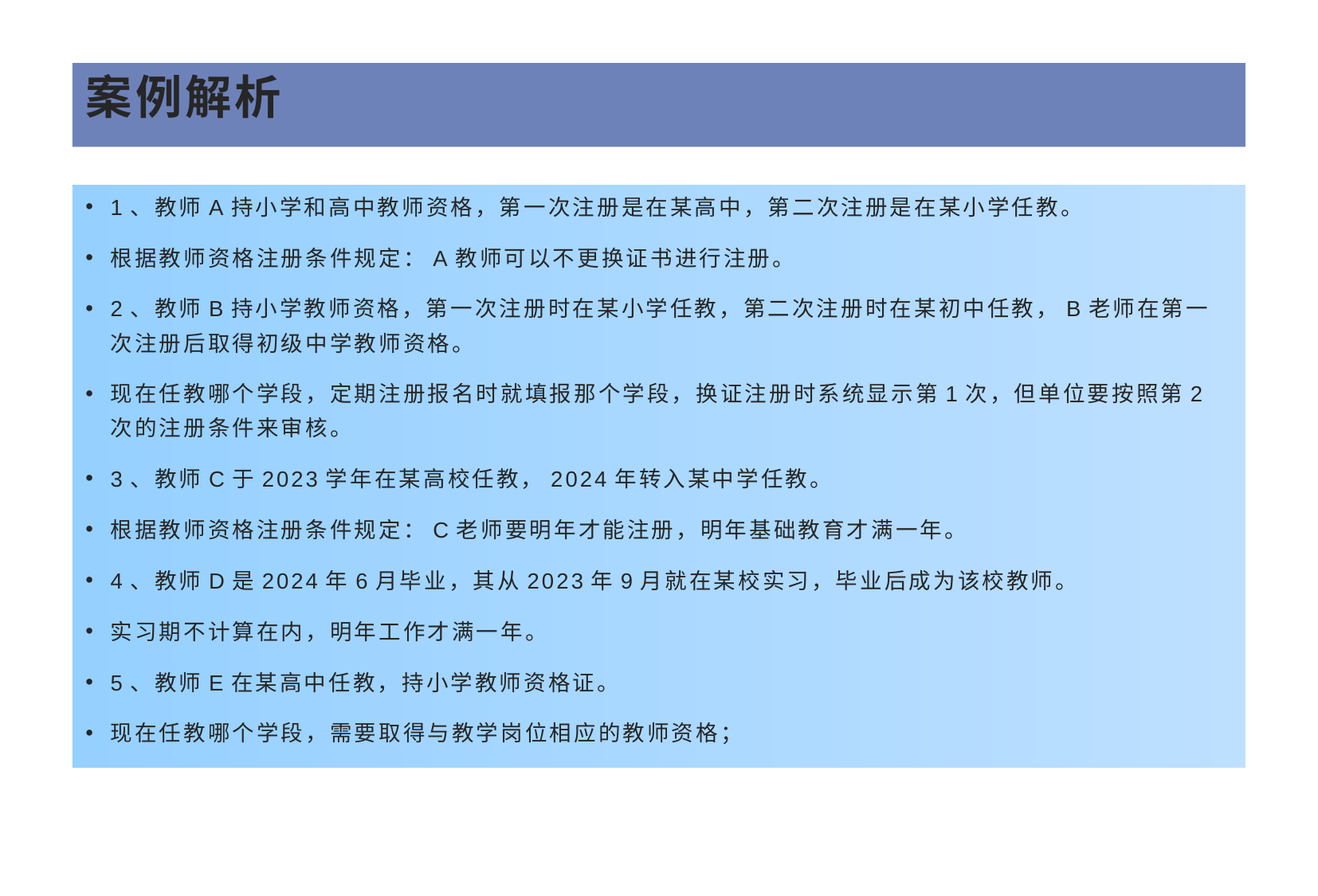

# 案例解析
1、教师A持小学和高中教师资格，第一次注册是在某高中，第二次注册是在某小学任教。
根据教师资格注册条件规定：A教师可以不更换证书进行注册。
2、教师B持小学教师资格，第一次注册时在某小学任教，第二次注册时在某初中任教，B老师在第一次注册后取得初级中学教师资格。
现在任教哪个学段，定期注册报名时就填报那个学段，换证注册时系统显示第1次，但单位要按照第2次的注册条件来审核。
3、教师C于2023学年在某高校任教，2024年转入某中学任教。
根据教师资格注册条件规定：C老师要明年才能注册，明年基础教育才满一年。
4、教师D是2024年6月毕业，其从2023年9月就在某校实习，毕业后成为该校教师。
实习期不计算在内，明年工作才满一年。
5、教师E在某高中任教，持小学教师资格证。
现在任教哪个学段，需要取得与教学岗位相应的教师资格；